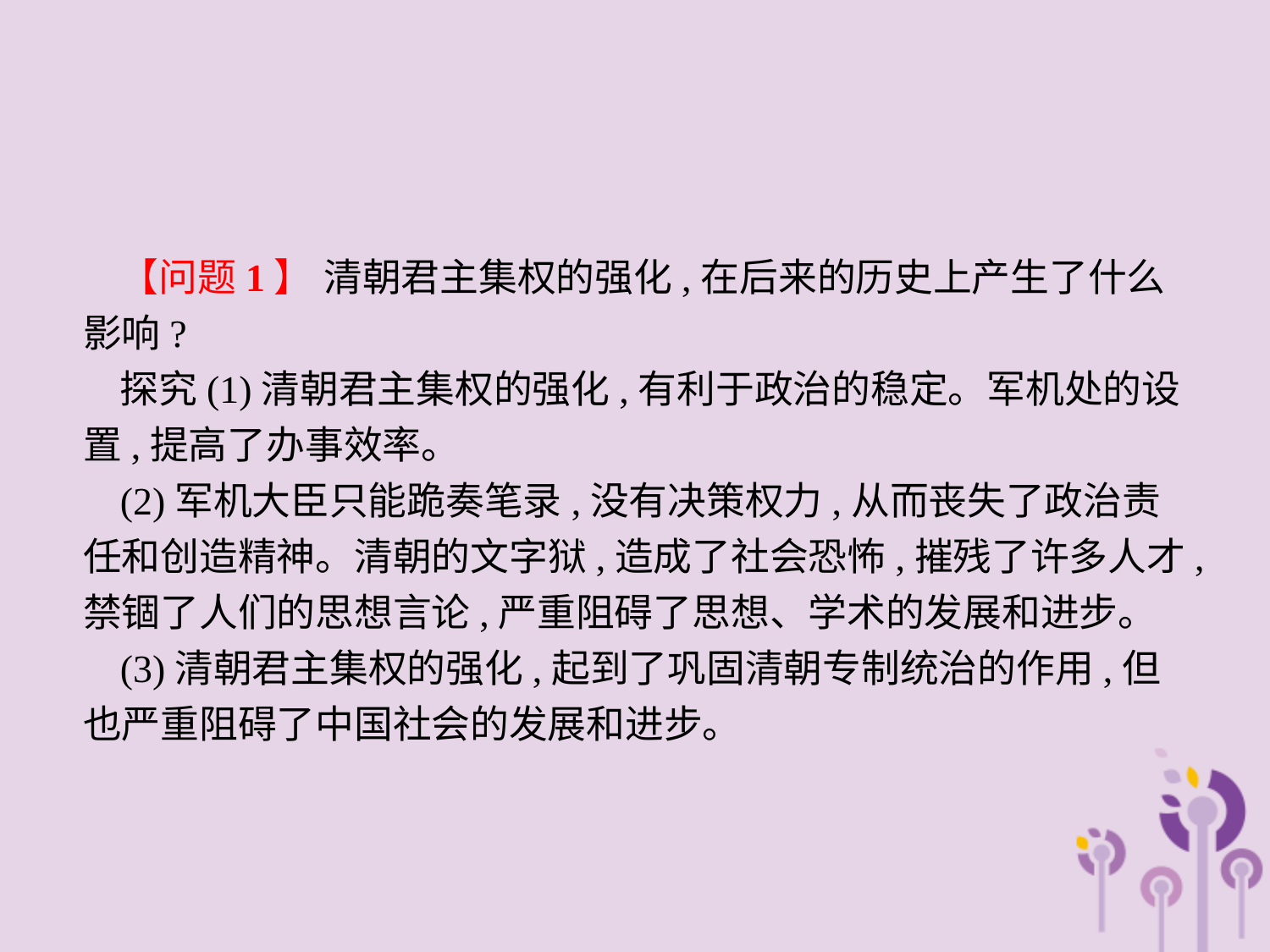

【问题1】 清朝君主集权的强化,在后来的历史上产生了什么影响?
探究(1)清朝君主集权的强化,有利于政治的稳定。军机处的设置,提高了办事效率。
(2)军机大臣只能跪奏笔录,没有决策权力,从而丧失了政治责任和创造精神。清朝的文字狱,造成了社会恐怖,摧残了许多人才,禁锢了人们的思想言论,严重阻碍了思想、学术的发展和进步。
(3)清朝君主集权的强化,起到了巩固清朝专制统治的作用,但也严重阻碍了中国社会的发展和进步。